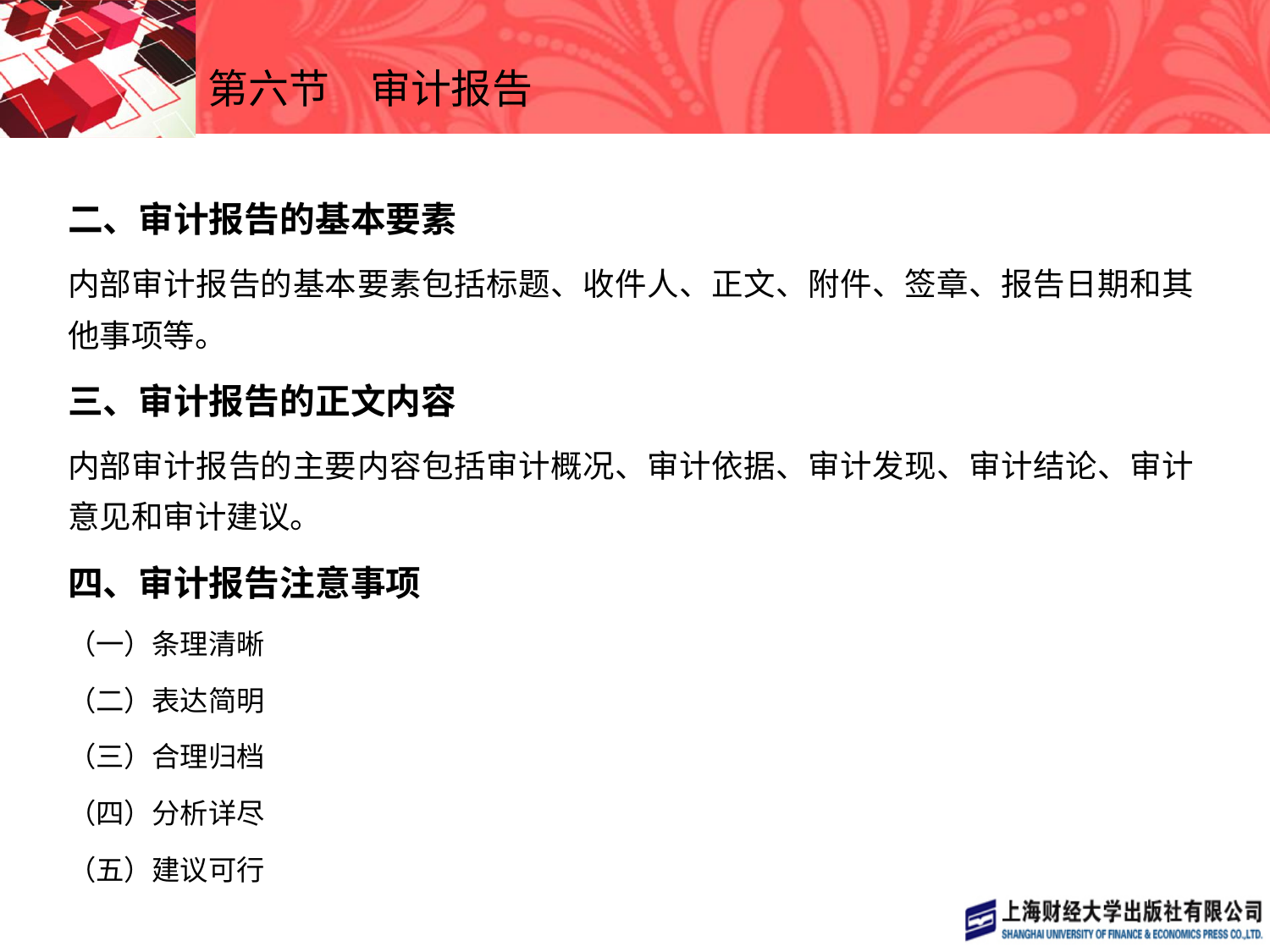

# 第六节　审计报告
二、审计报告的基本要素
内部审计报告的基本要素包括标题、收件人、正文、附件、签章、报告日期和其他事项等。
三、审计报告的正文内容
内部审计报告的主要内容包括审计概况、审计依据、审计发现、审计结论、审计意见和审计建议。
四、审计报告注意事项
（一）条理清晰
（二）表达简明
（三）合理归档
（四）分析详尽
（五）建议可行